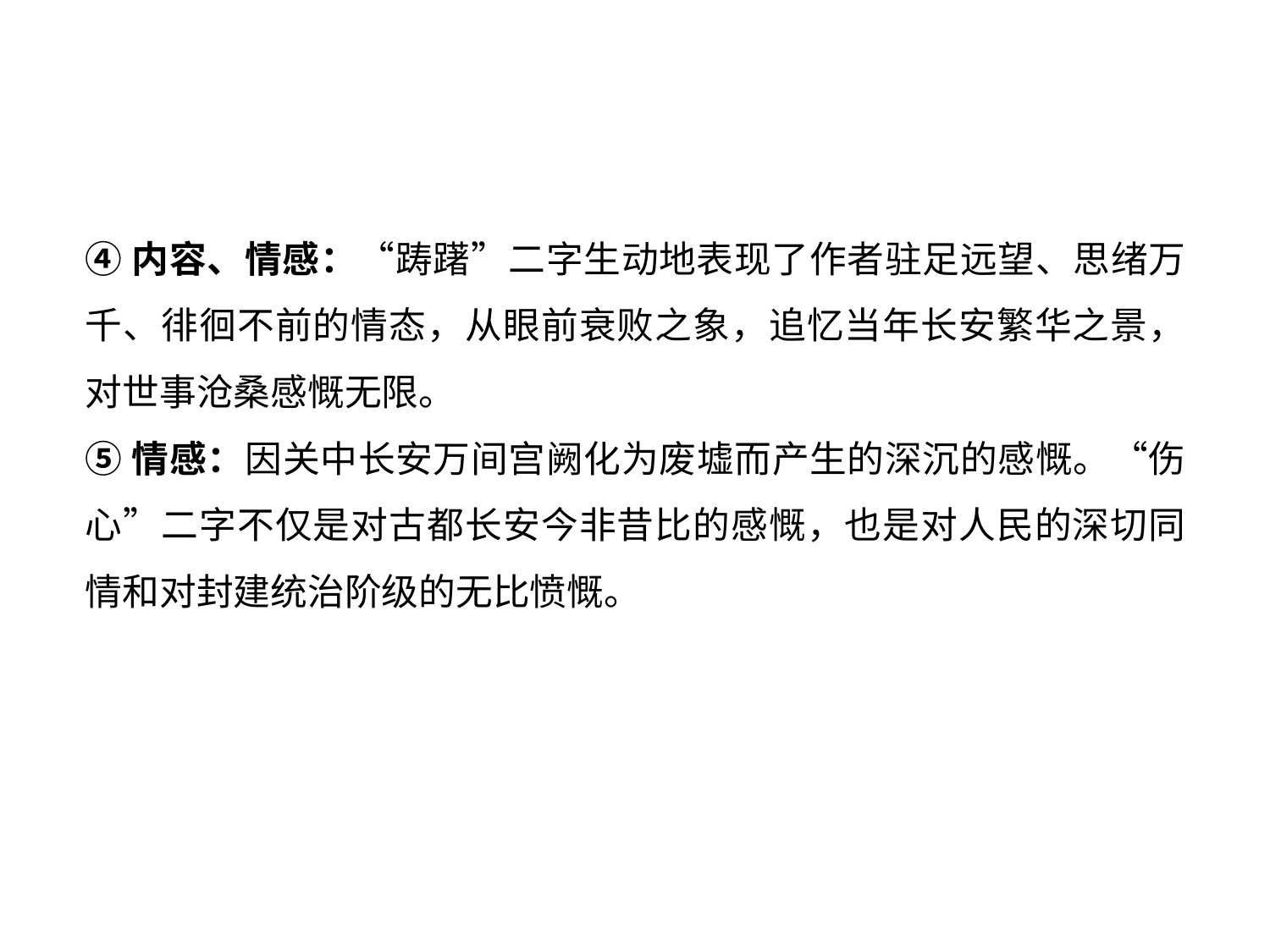

④内容、情感：“踌躇”二字生动地表现了作者驻足远望、思绪万千、徘徊不前的情态，从眼前衰败之象，追忆当年长安繁华之景，对世事沧桑感慨无限。
⑤情感：因关中长安万间宫阙化为废墟而产生的深沉的感慨。“伤心”二字不仅是对古都长安今非昔比的感慨，也是对人民的深切同情和对封建统治阶级的无比愤慨。